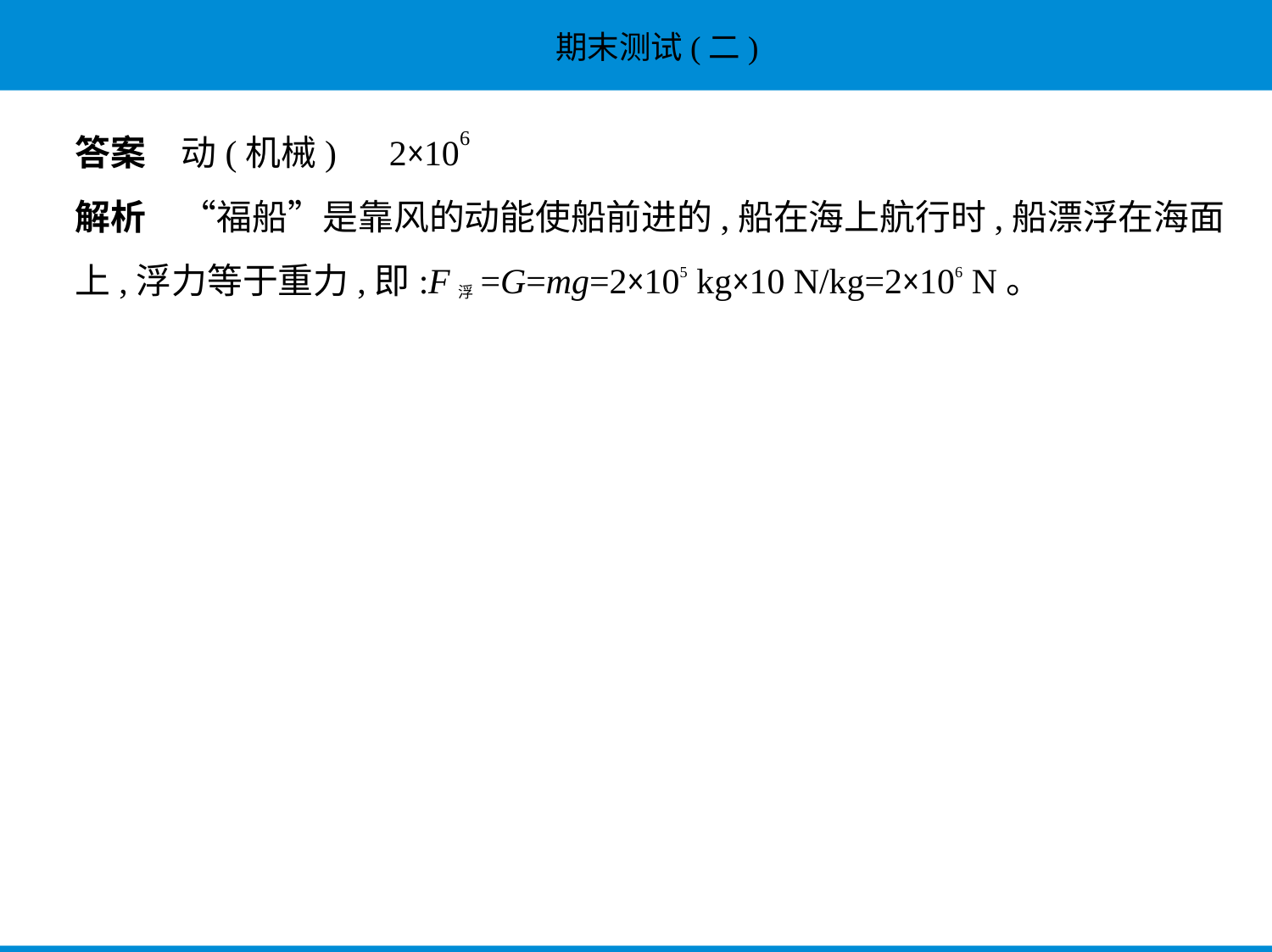

答案　动(机械)　2×106
解析　“福船”是靠风的动能使船前进的,船在海上航行时,船漂浮在海面
上,浮力等于重力,即:F浮=G=mg=2×105 kg×10 N/kg=2×106 N。